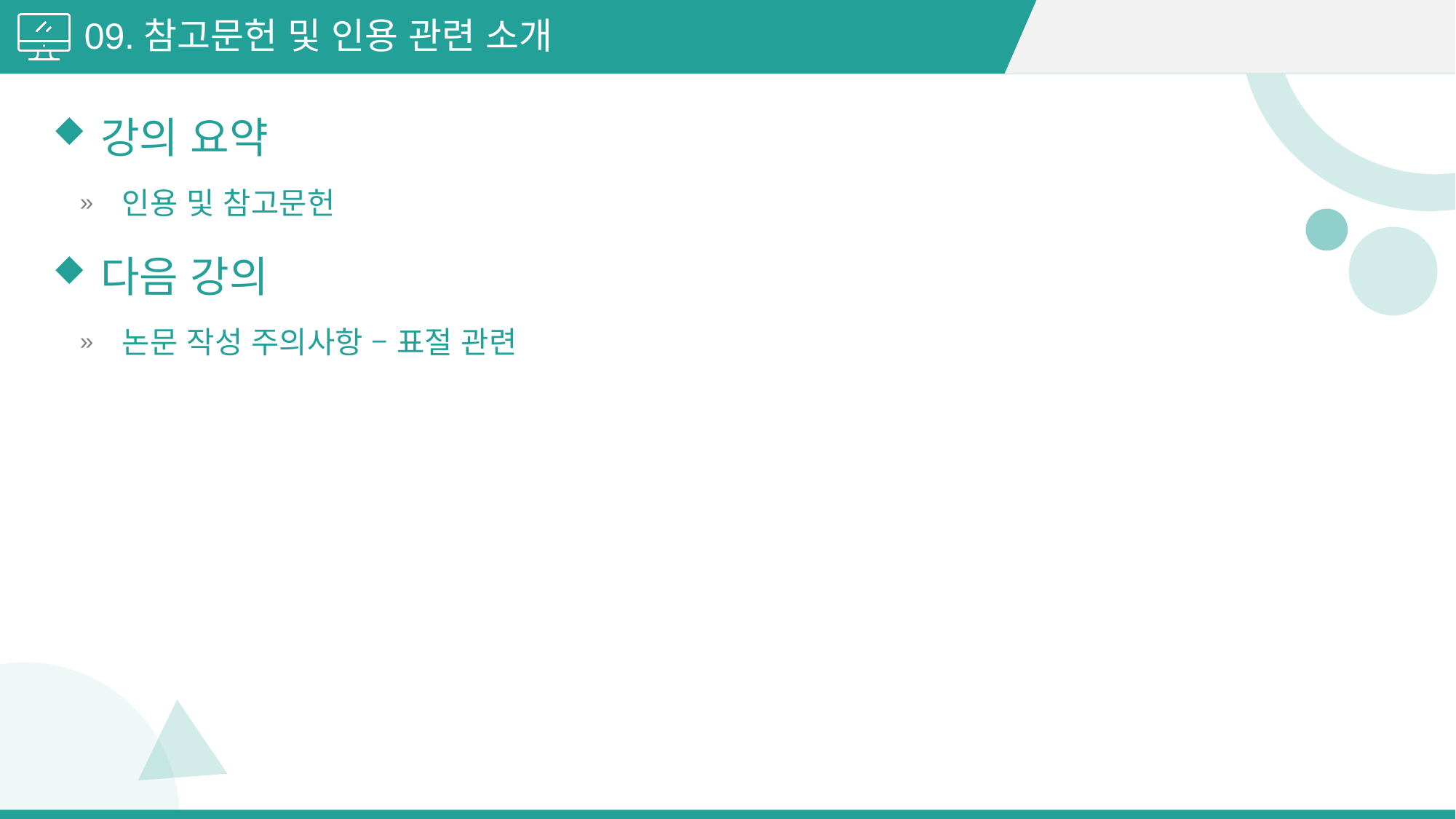

09.참고문헌 및 인용 관련 소개
강의 요약
인용 및 참고문헌
다음 강의
논문 작성 주의사항 – 표절 관련